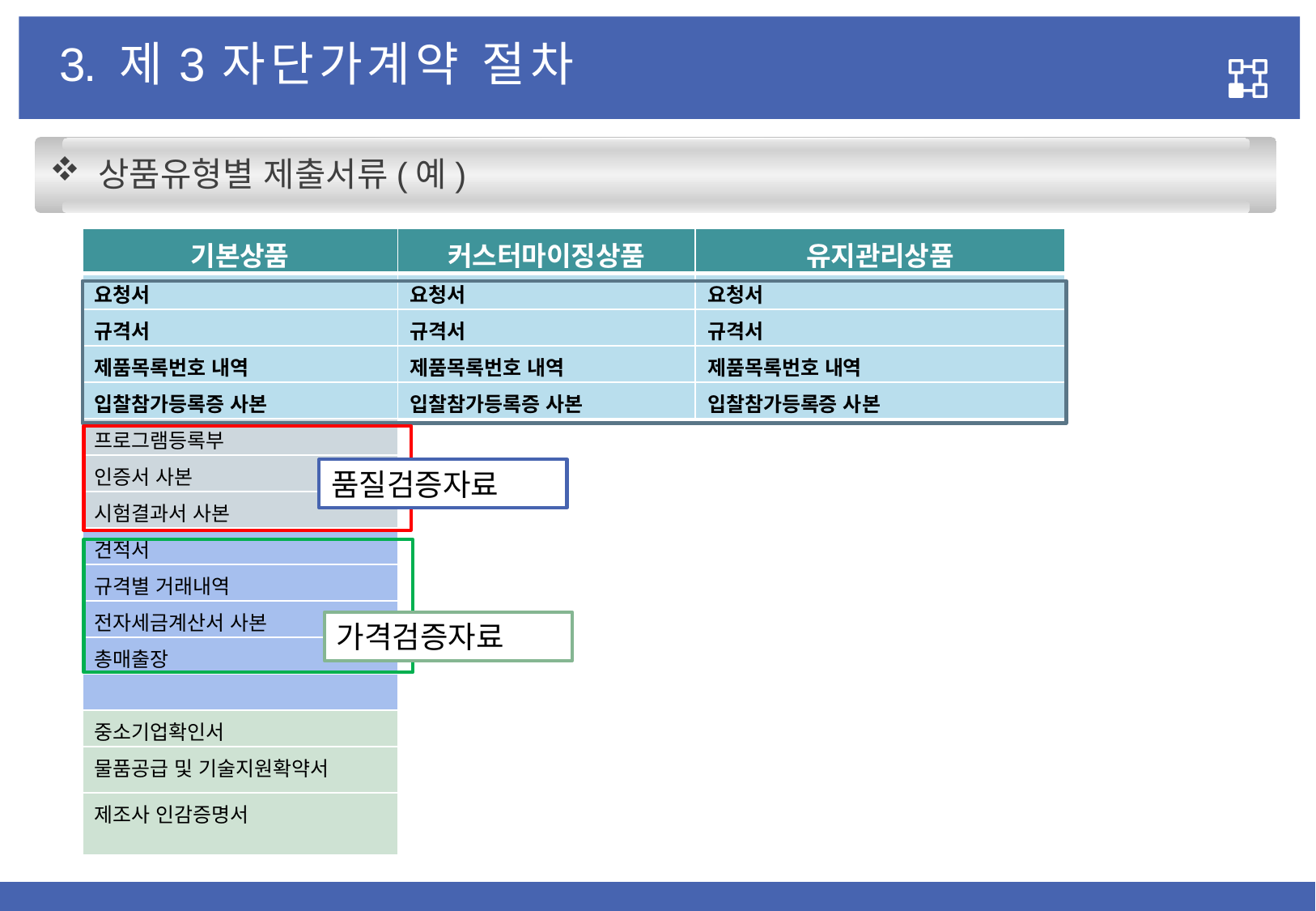

3. 제3자단가계약 절차

 상품유형별 제출서류(예)
| 기본상품 | 커스터마이징상품 | 유지관리상품 |
| --- | --- | --- |
| 요청서 | 요청서 | 요청서 |
| 규격서 | 규격서 | 규격서 |
| 제품목록번호 내역 | 제품목록번호 내역 | 제품목록번호 내역 |
| 입찰참가등록증 사본 | 입찰참가등록증 사본 | 입찰참가등록증 사본 |
| 프로그램등록부 |  |  |
| 인증서 사본 |  |  |
| 시험결과서 사본 |  |  |
| 견적서 |  |  |
| 규격별 거래내역 |  |  |
| 전자세금계산서 사본 |  |  |
| 총매출장 |  |  |
|  |  |  |
| 중소기업확인서 |  |  |
| 물품공급 및 기술지원확약서 |  |  |
| 제조사 인감증명서 |  |  |

품질검증자료

가격검증자료